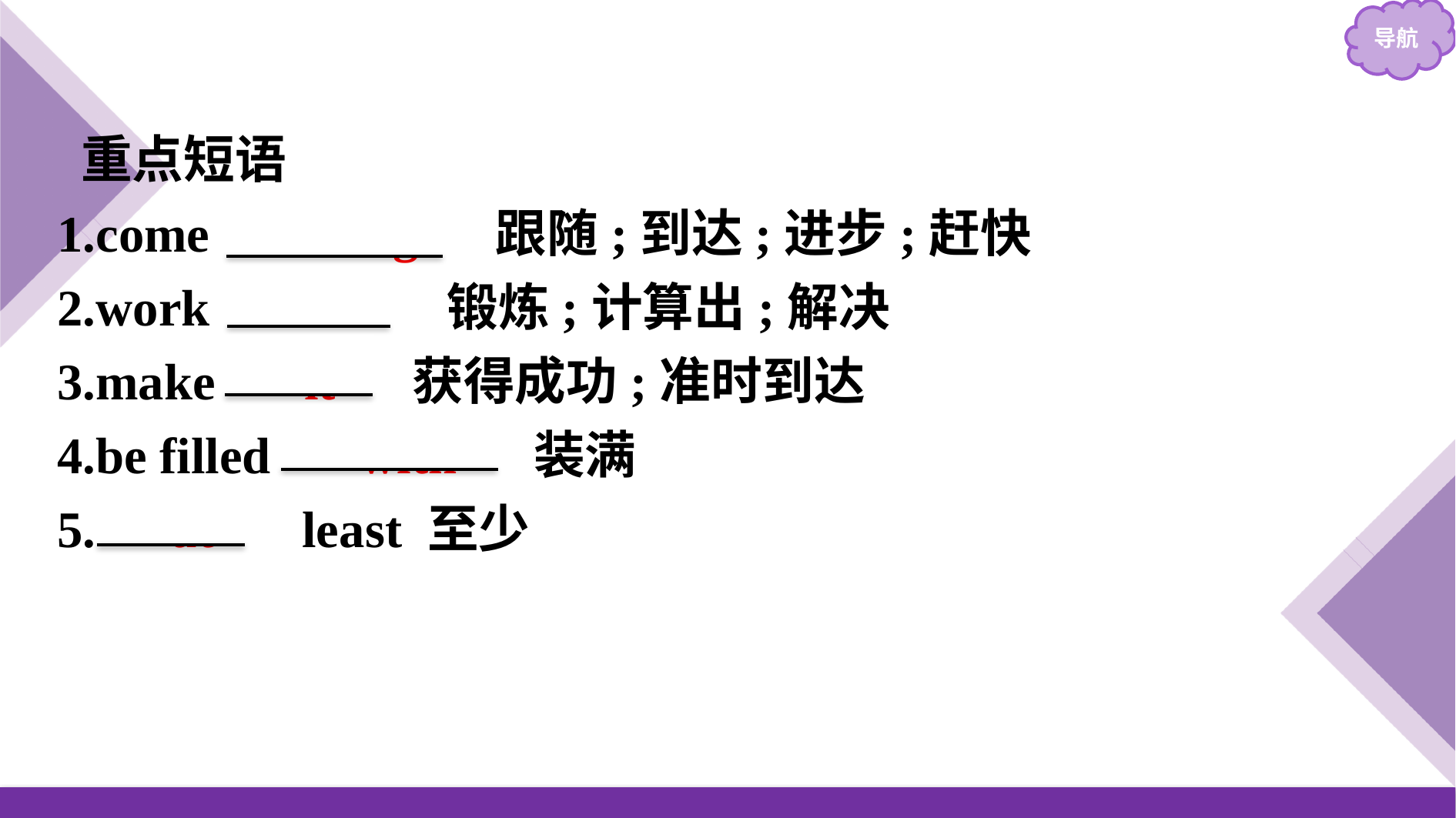

重点短语
1.come 　along　 跟随;到达;进步;赶快
2.work 　out　 锻炼;计算出;解决
3.make 　it　 获得成功;准时到达
4.be filled 　with　 装满
5.　at　 least 至少